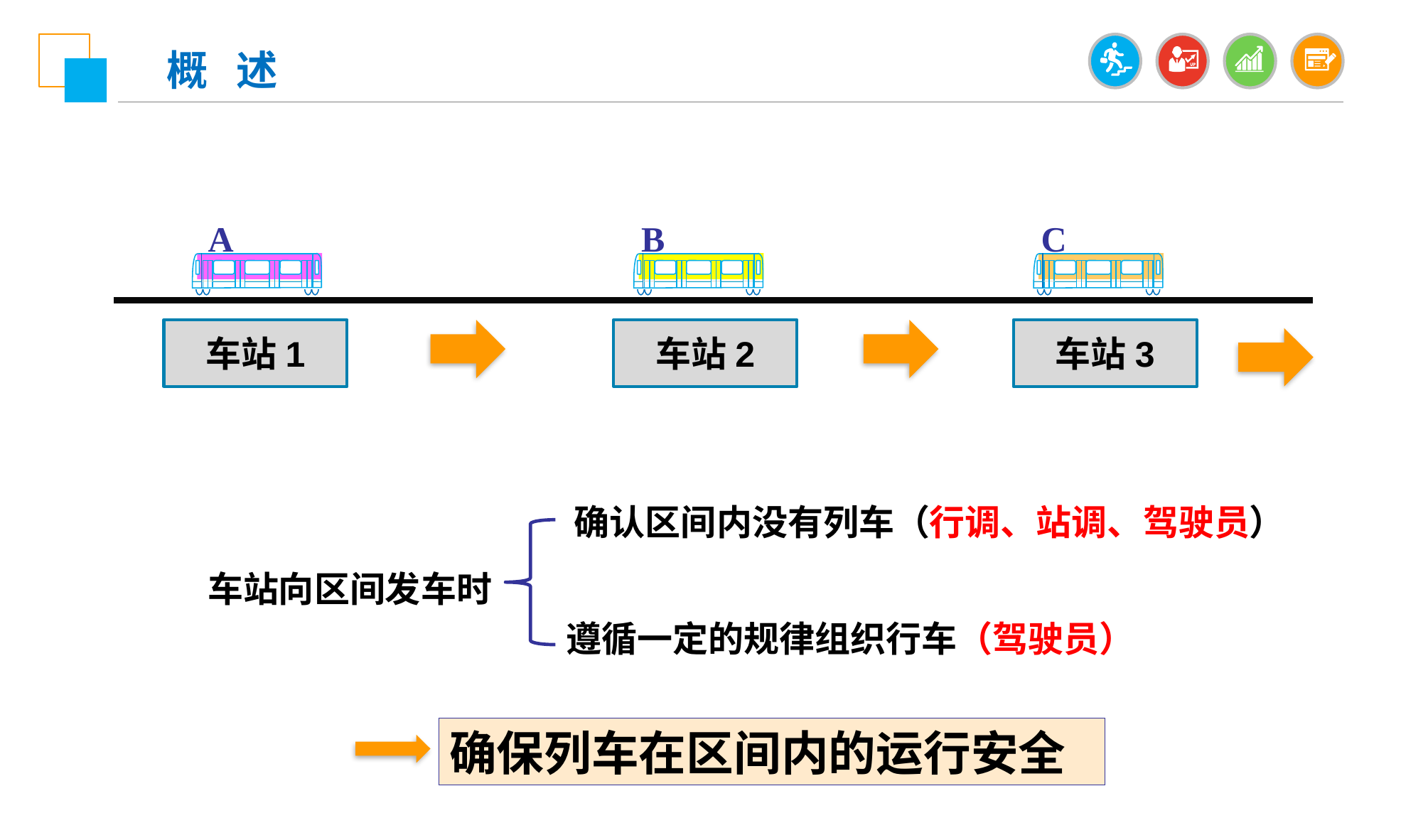

概   述
A
B
C

车站1

车站2

车站3

确认区间内没有列车（行调、站调、驾驶员）

车站向区间发车时
遵循一定的规律组织行车（驾驶员）
确保列车在区间内的运行安全